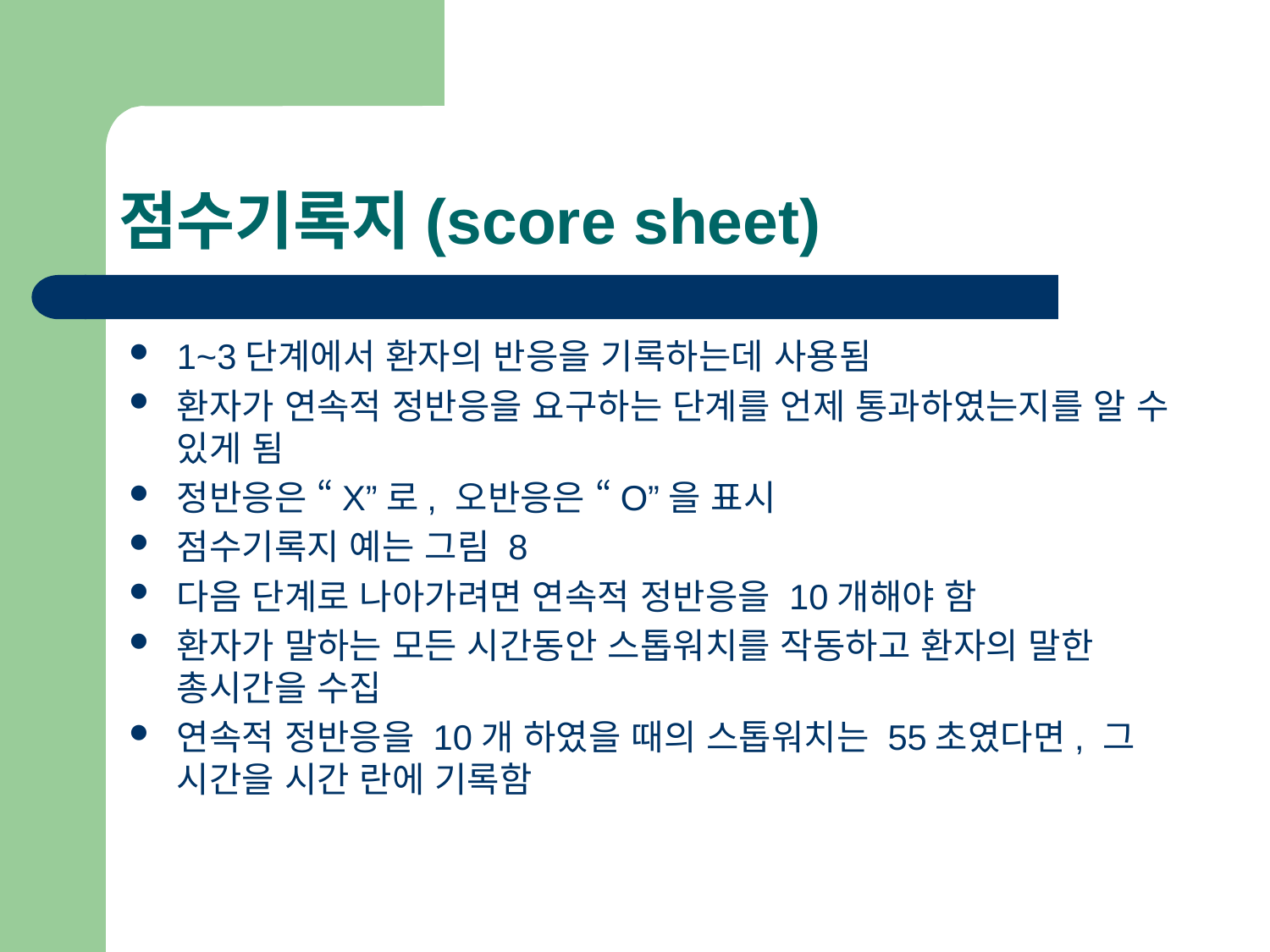

# 점수기록지(score sheet)
1~3단계에서 환자의 반응을 기록하는데 사용됨
환자가 연속적 정반응을 요구하는 단계를 언제 통과하였는지를 알 수 있게 됨
정반응은 “X”로, 오반응은 “O”을 표시
점수기록지 예는 그림 8
다음 단계로 나아가려면 연속적 정반응을 10개해야 함
환자가 말하는 모든 시간동안 스톱워치를 작동하고 환자의 말한 총시간을 수집
연속적 정반응을 10개 하였을 때의 스톱워치는 55초였다면, 그 시간을 시간 란에 기록함